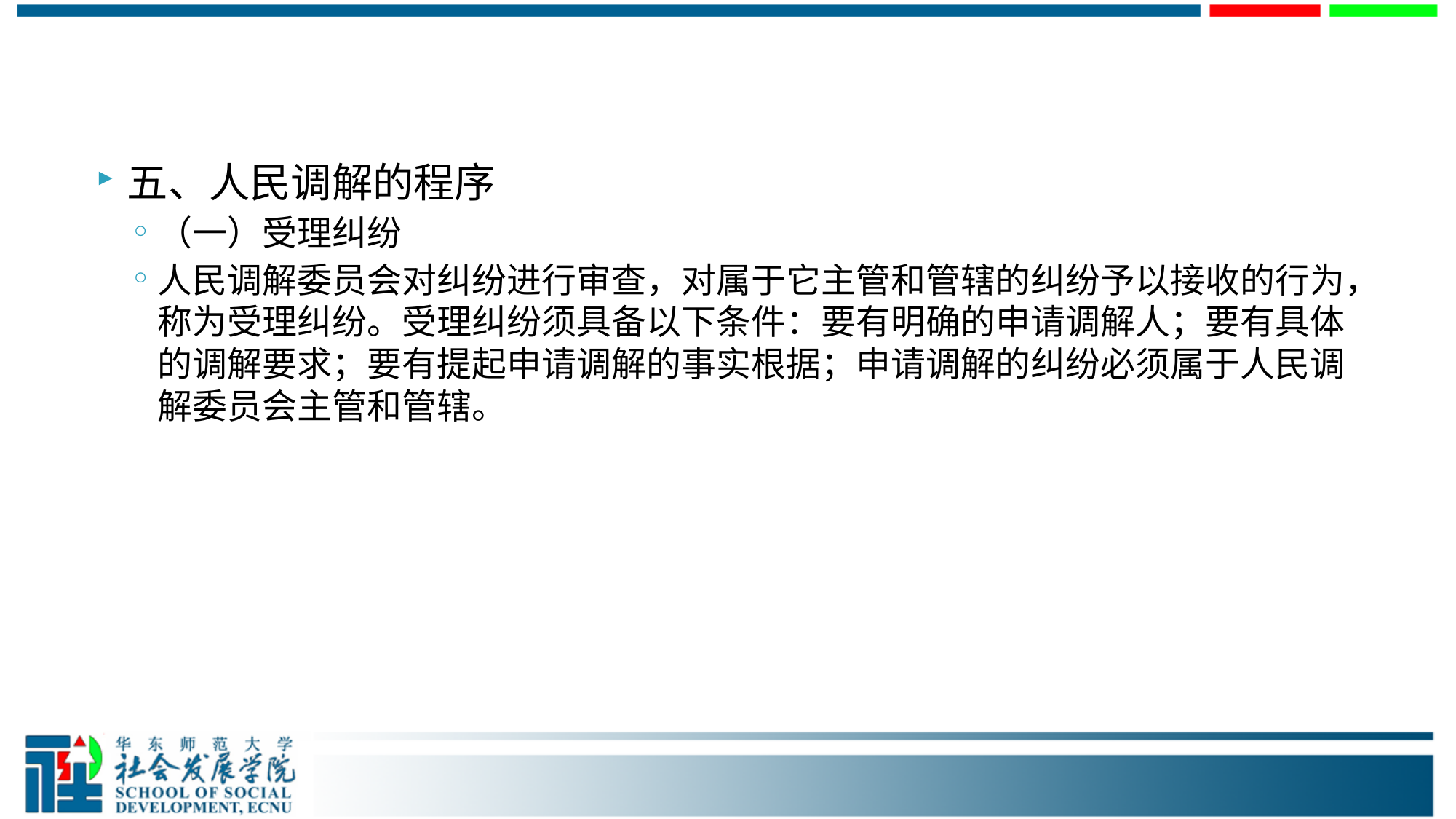

#
五、人民调解的程序
（一）受理纠纷
人民调解委员会对纠纷进行审查，对属于它主管和管辖的纠纷予以接收的行为，称为受理纠纷。受理纠纷须具备以下条件：要有明确的申请调解人；要有具体的调解要求；要有提起申请调解的事实根据；申请调解的纠纷必须属于人民调解委员会主管和管辖。